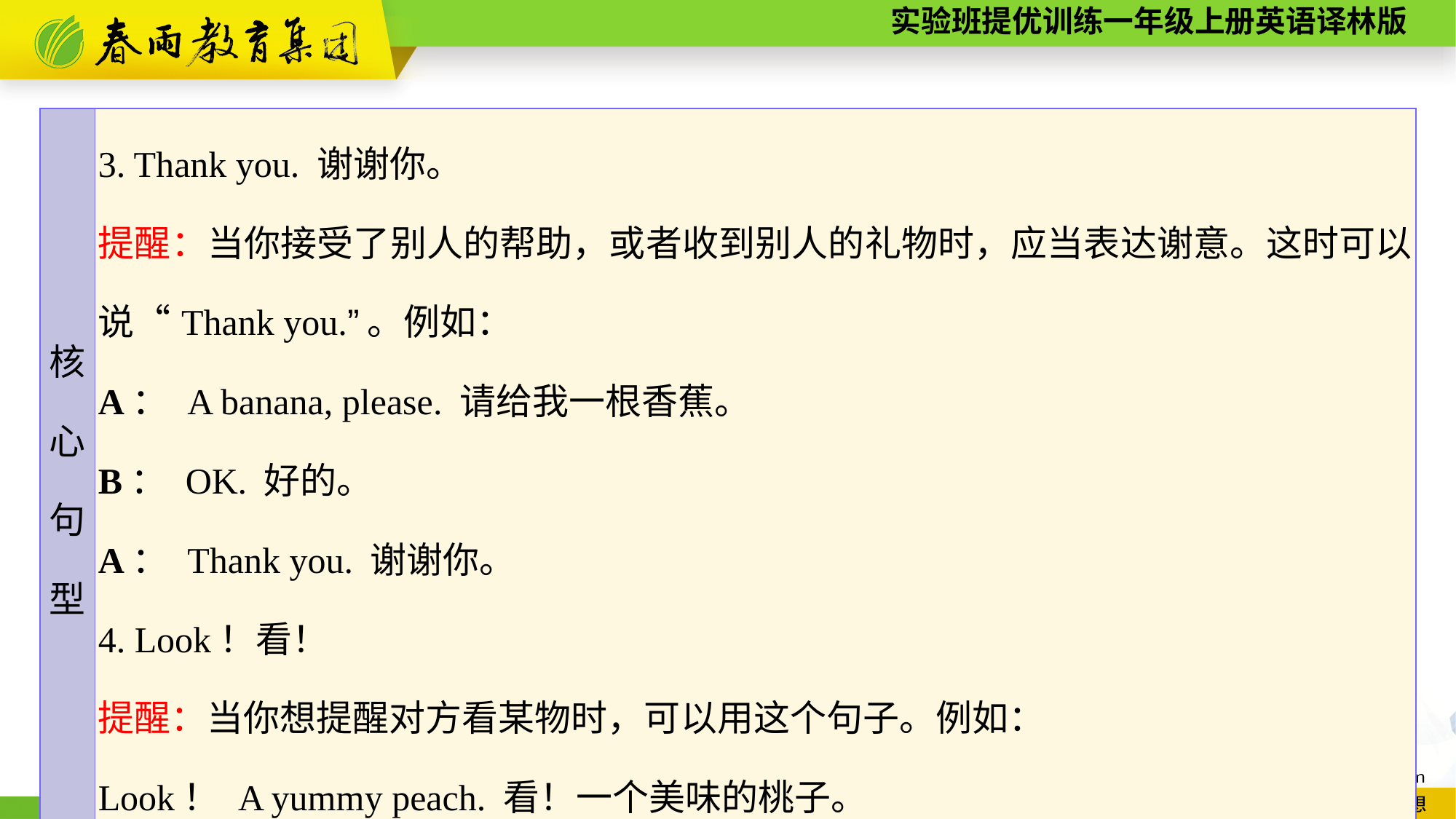

| 核 心 句 型 | 3. Thank you. 谢谢你。 提醒：当你接受了别人的帮助，或者收到别人的礼物时，应当表达谢意。这时可以说“Thank you.”。例如： A： A banana, please. 请给我一根香蕉。 B： OK. 好的。 A： Thank you. 谢谢你。 4. Look！看！ 提醒：当你想提醒对方看某物时，可以用这个句子。例如： Look！ A yummy peach. 看！一个美味的桃子。 |
| --- | --- |